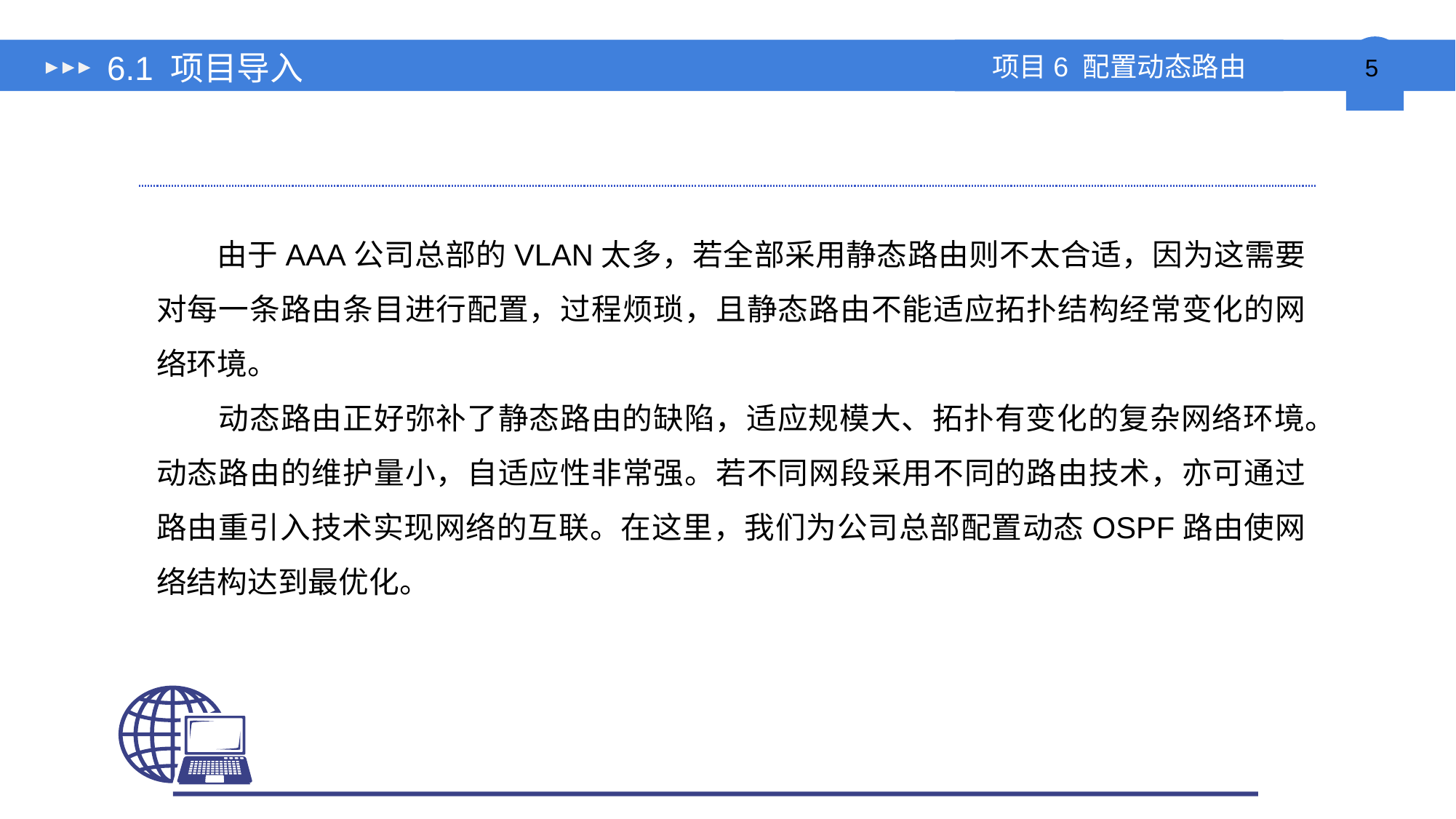

# 6.1 项目导入

   由于AAA公司总部的VLAN太多，若全部采用静态路由则不太合适，因为这需要对每一条路由条目进行配置，过程烦琐，且静态路由不能适应拓扑结构经常变化的网络环境。
   动态路由正好弥补了静态路由的缺陷，适应规模大、拓扑有变化的复杂网络环境。动态路由的维护量小，自适应性非常强。若不同网段采用不同的路由技术，亦可通过路由重引入技术实现网络的互联。在这里，我们为公司总部配置动态OSPF路由使网络结构达到最优化。